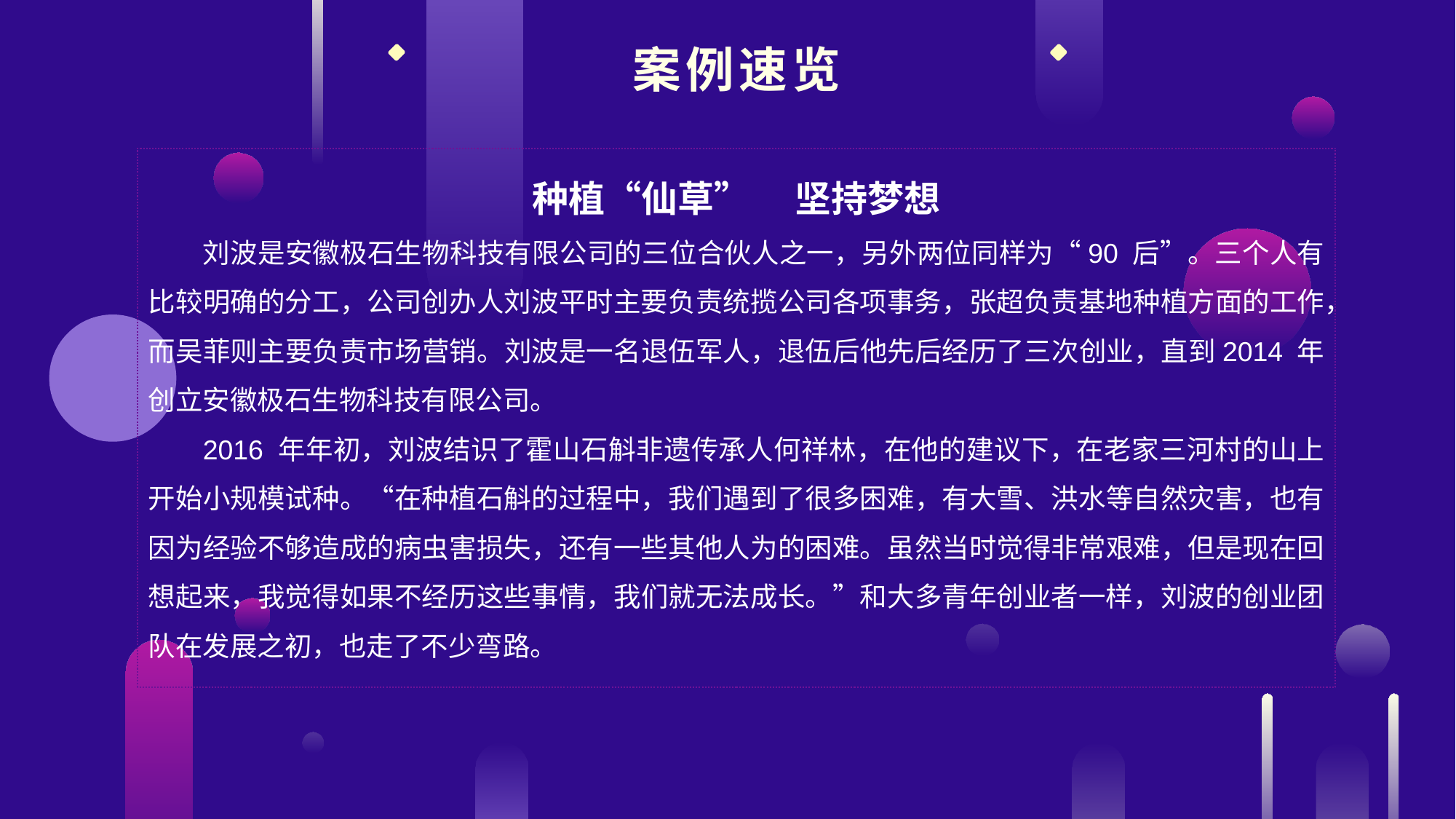

案例速览

种植“仙草” 　坚持梦想
刘波是安徽极石生物科技有限公司的三位合伙人之一，另外两位同样为“90 后”。三个人有比较明确的分工，公司创办人刘波平时主要负责统揽公司各项事务，张超负责基地种植方面的工作，而吴菲则主要负责市场营销。刘波是一名退伍军人，退伍后他先后经历了三次创业，直到2014 年创立安徽极石生物科技有限公司。
2016 年年初，刘波结识了霍山石斛非遗传承人何祥林，在他的建议下，在老家三河村的山上开始小规模试种。“在种植石斛的过程中，我们遇到了很多困难，有大雪、洪水等自然灾害，也有因为经验不够造成的病虫害损失，还有一些其他人为的困难。虽然当时觉得非常艰难，但是现在回想起来，我觉得如果不经历这些事情，我们就无法成长。”和大多青年创业者一样，刘波的创业团队在发展之初，也走了不少弯路。